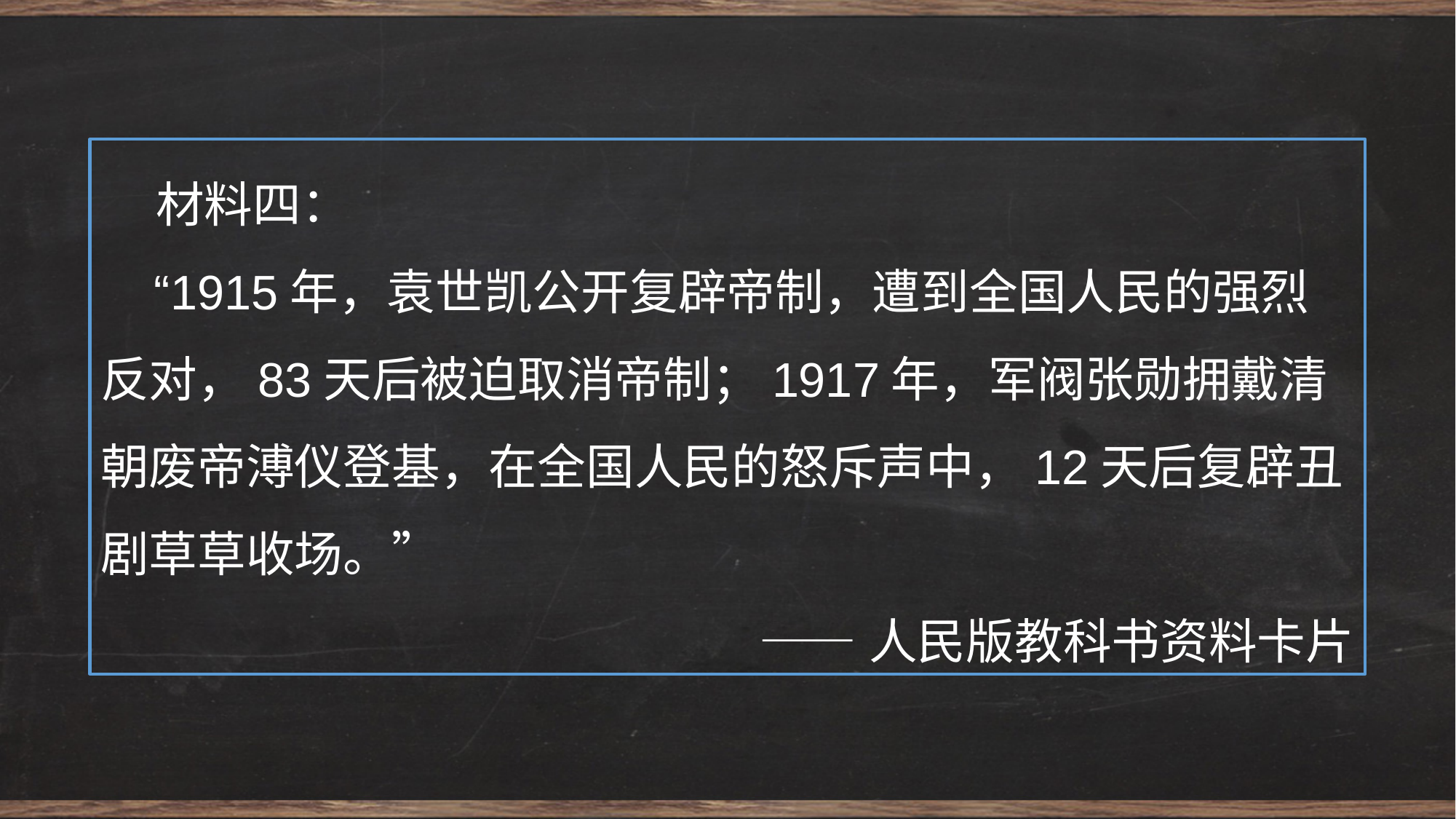

材料四：
    “1915年，袁世凯公开复辟帝制，遭到全国人民的强烈反对，83天后被迫取消帝制；1917年，军阀张勋拥戴清朝废帝溥仪登基，在全国人民的怒斥声中，12天后复辟丑剧草草收场。”
                      ——人民版教科书资料卡片